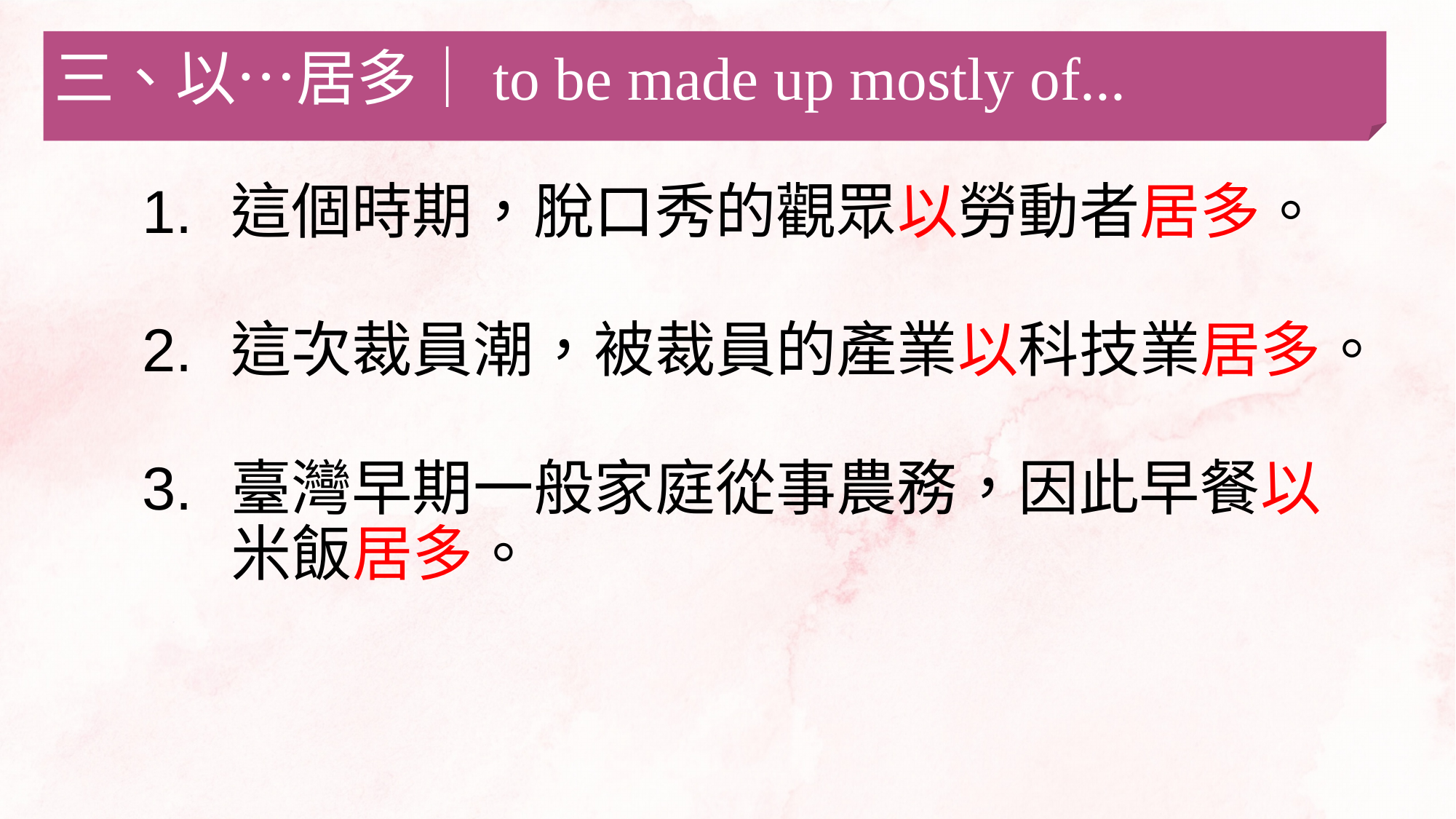

三、以…居多｜to be made up mostly of...
這個時期，脫口秀的觀眾以勞動者居多。
這次裁員潮，被裁員的產業以科技業居多。
臺灣早期一般家庭從事農務，因此早餐以米飯居多。